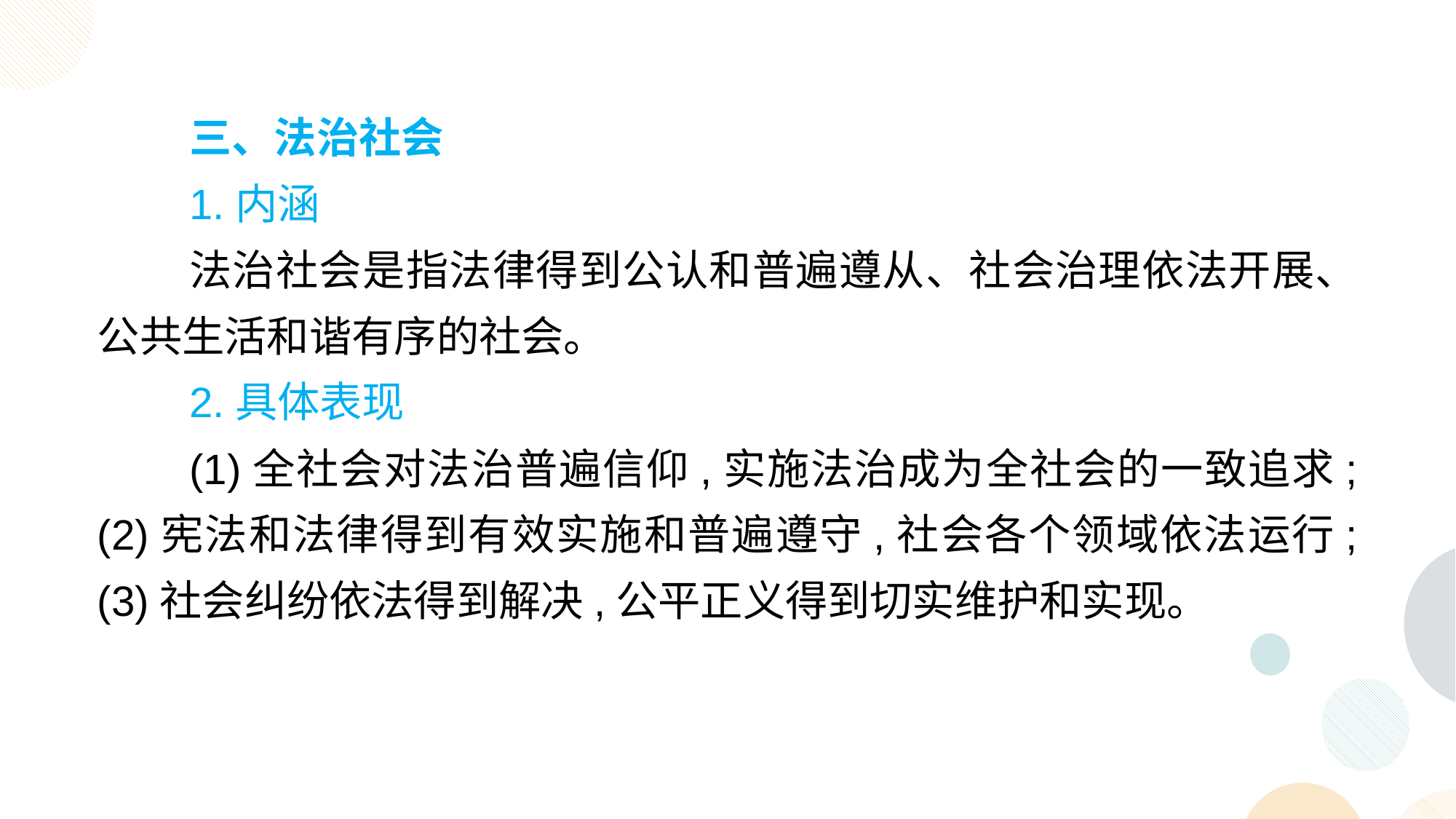

三、法治社会
1.内涵
法治社会是指法律得到公认和普遍遵从、社会治理依法开展、公共生活和谐有序的社会。
2.具体表现
(1)全社会对法治普遍信仰,实施法治成为全社会的一致追求;(2)宪法和法律得到有效实施和普遍遵守,社会各个领域依法运行;(3)社会纠纷依法得到解决,公平正义得到切实维护和实现。